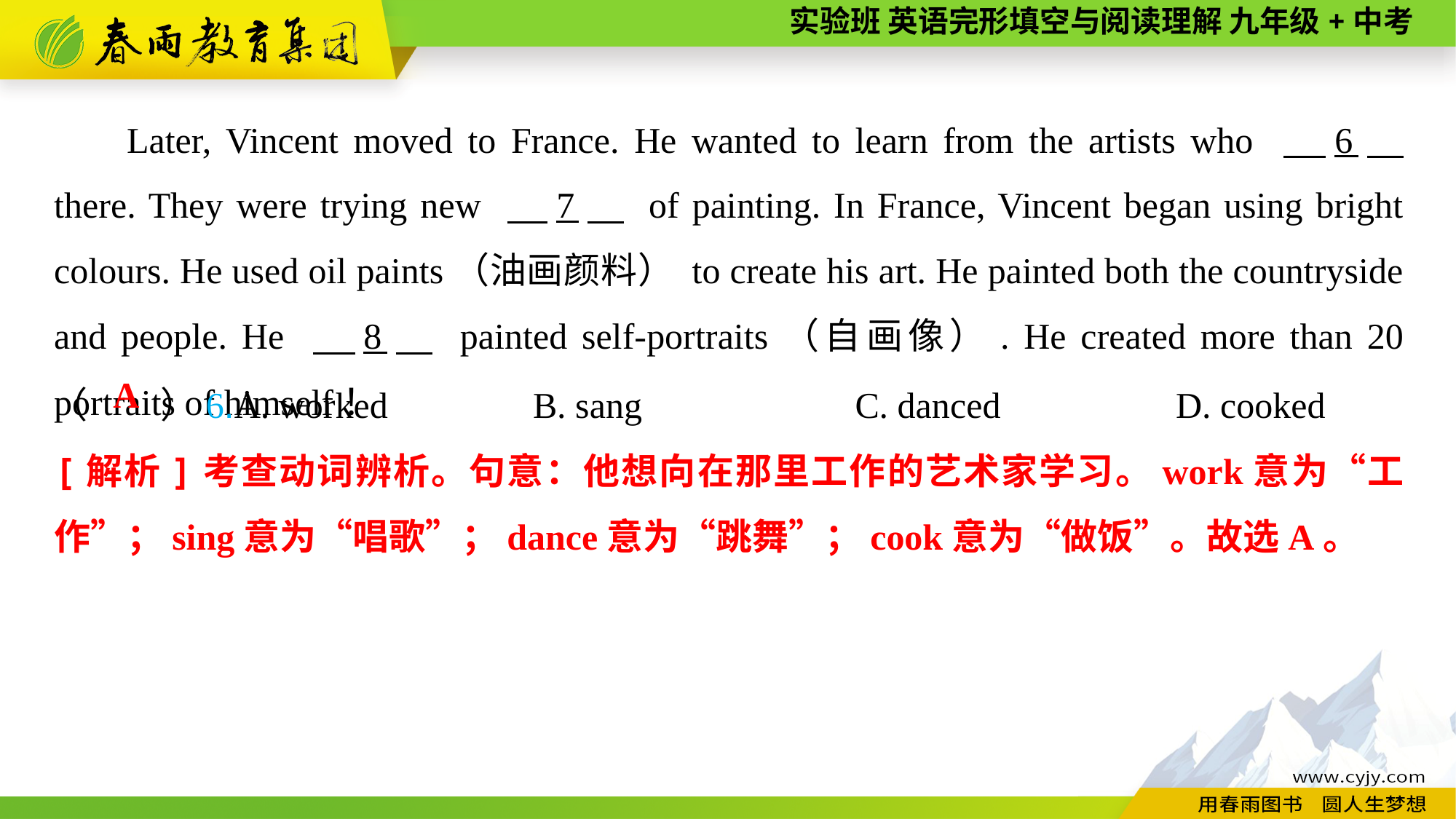

Later, Vincent moved to France. He wanted to learn from the artists who 　6　 there. They were trying new 　7　 of painting. In France, Vincent began using bright colours. He used oil paints（油画颜料） to create his art. He painted both the countryside and people. He 　8　 painted self-portraits（自画像）. He created more than 20 portraits of himself！
（　　）6.A. worked	B. sang	C. danced	D. cooked
A
[解析]考查动词辨析。句意：他想向在那里工作的艺术家学习。work意为“工作”；sing意为“唱歌”；dance意为“跳舞”；cook意为“做饭”。故选A。